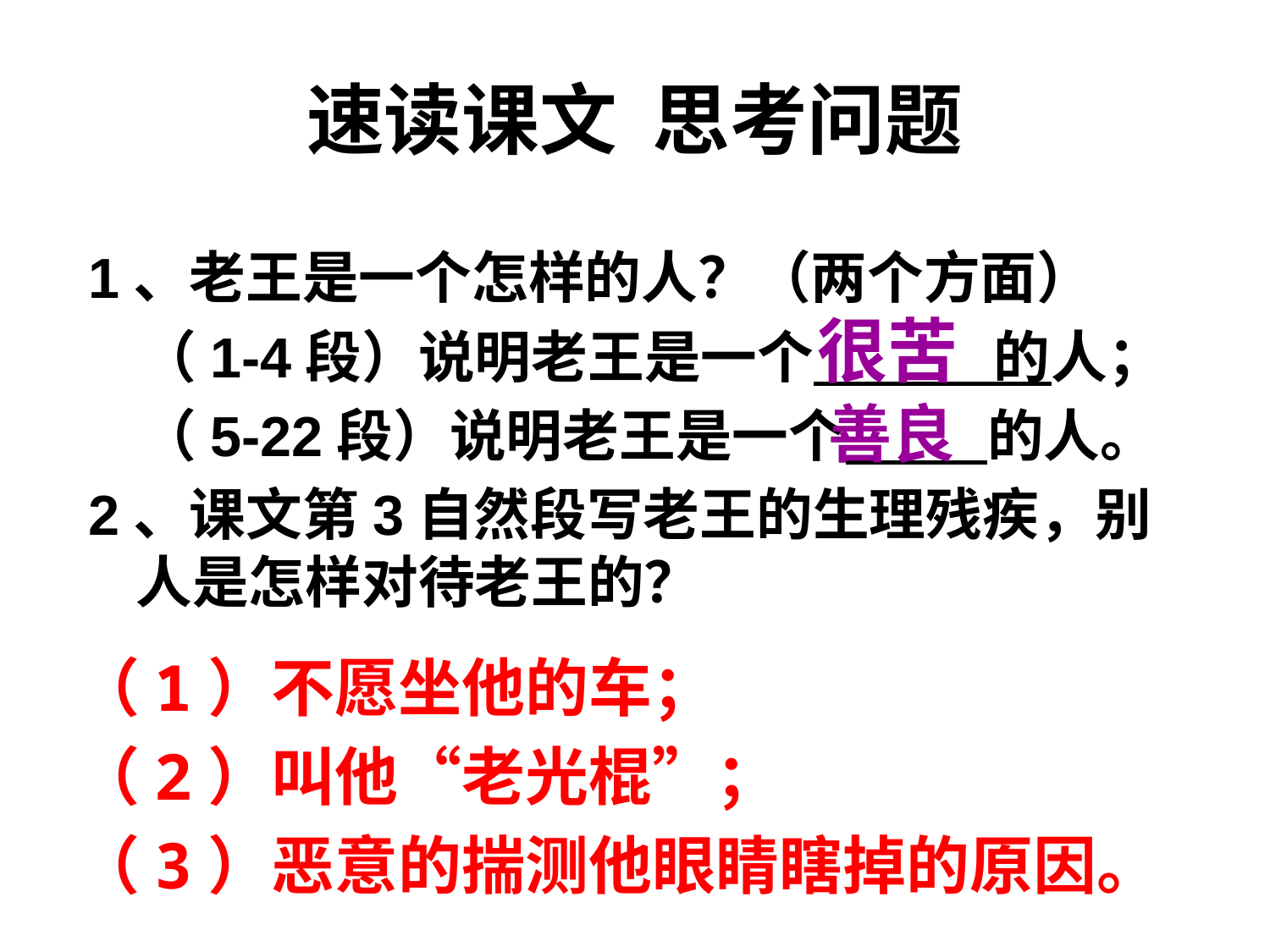

# 速读课文  思考问题
1、老王是一个怎样的人？（两个方面）
   （1-4段）说明老王是一个              的人；
   （5-22段）说明老王是一个           的人。
2、课文第3自然段写老王的生理残疾，别人是怎样对待老王的？

很苦
善良
（1）不愿坐他的车；
（2）叫他“老光棍”；
（3）恶意的揣测他眼睛瞎掉的原因。